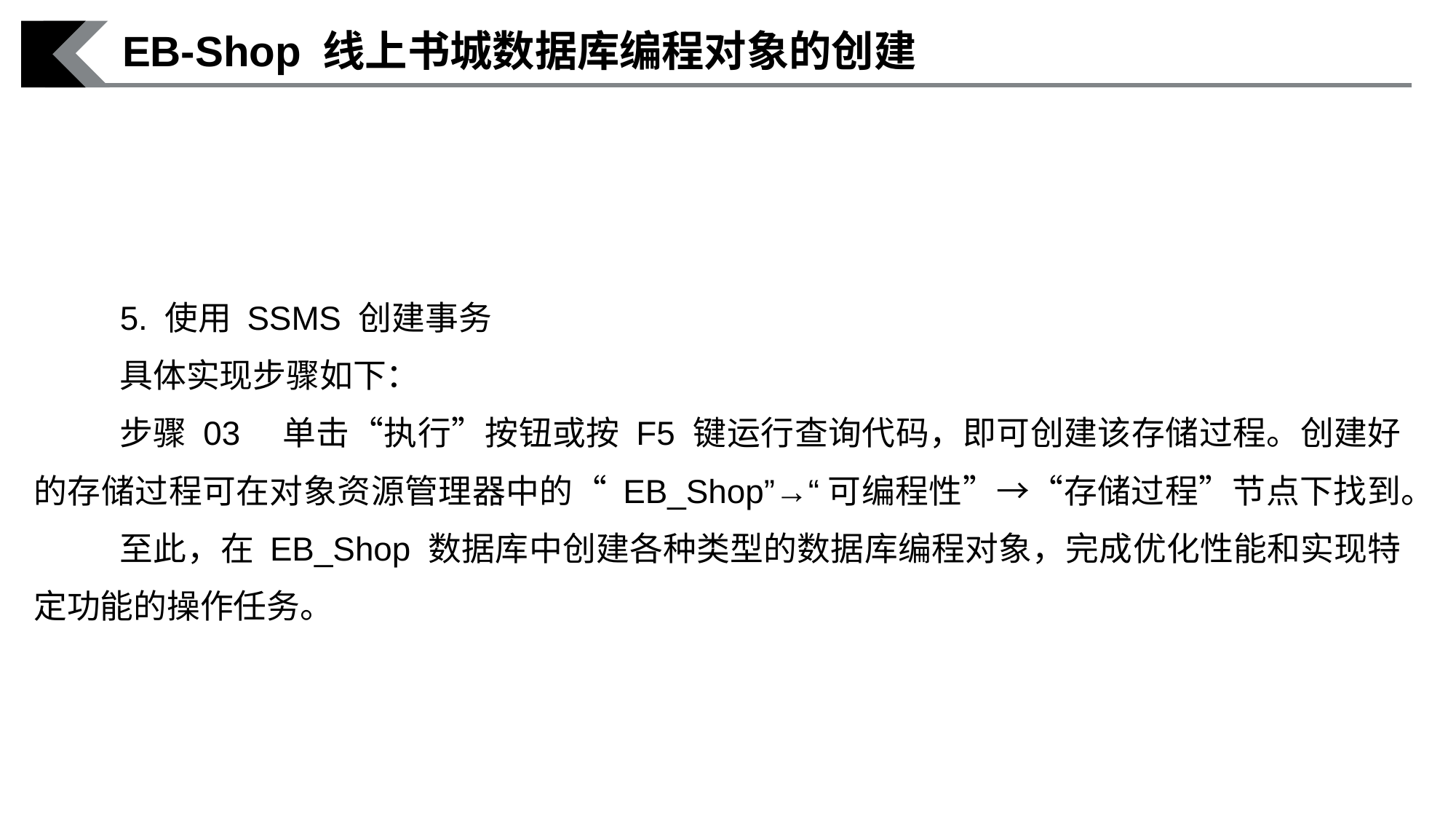

EB-Shop 线上书城数据库编程对象的创建
5. 使用 SSMS 创建事务
具体实现步骤如下：
步骤 03　单击“执行”按钮或按 F5 键运行查询代码，即可创建该存储过程。创建好的存储过程可在对象资源管理器中的“ EB_Shop”→“可编程性”→“存储过程”节点下找到。
至此，在 EB_Shop 数据库中创建各种类型的数据库编程对象，完成优化性能和实现特定功能的操作任务。